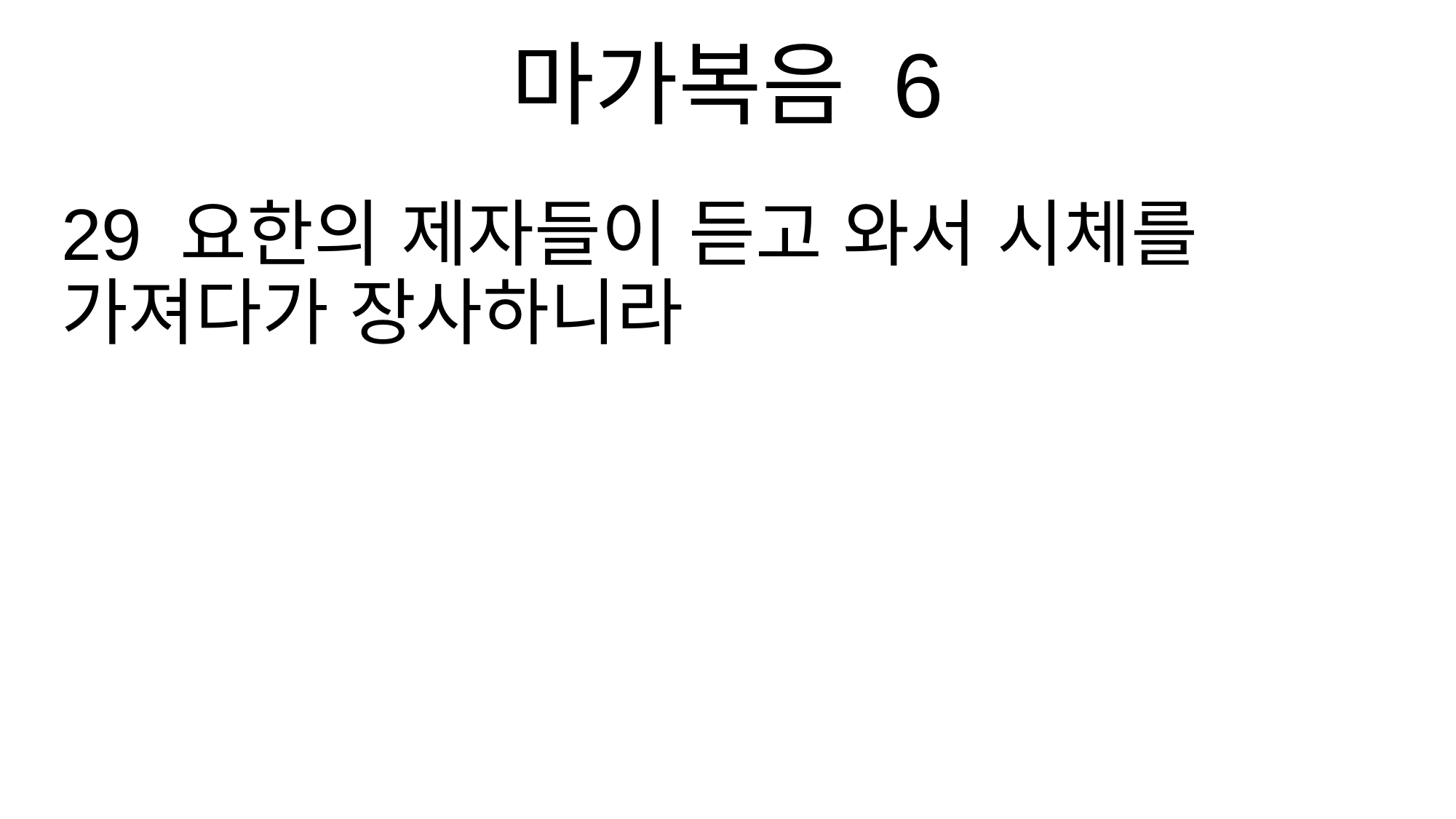

마가복음 6
29 요한의 제자들이 듣고 와서 시체를 가져다가 장사하니라